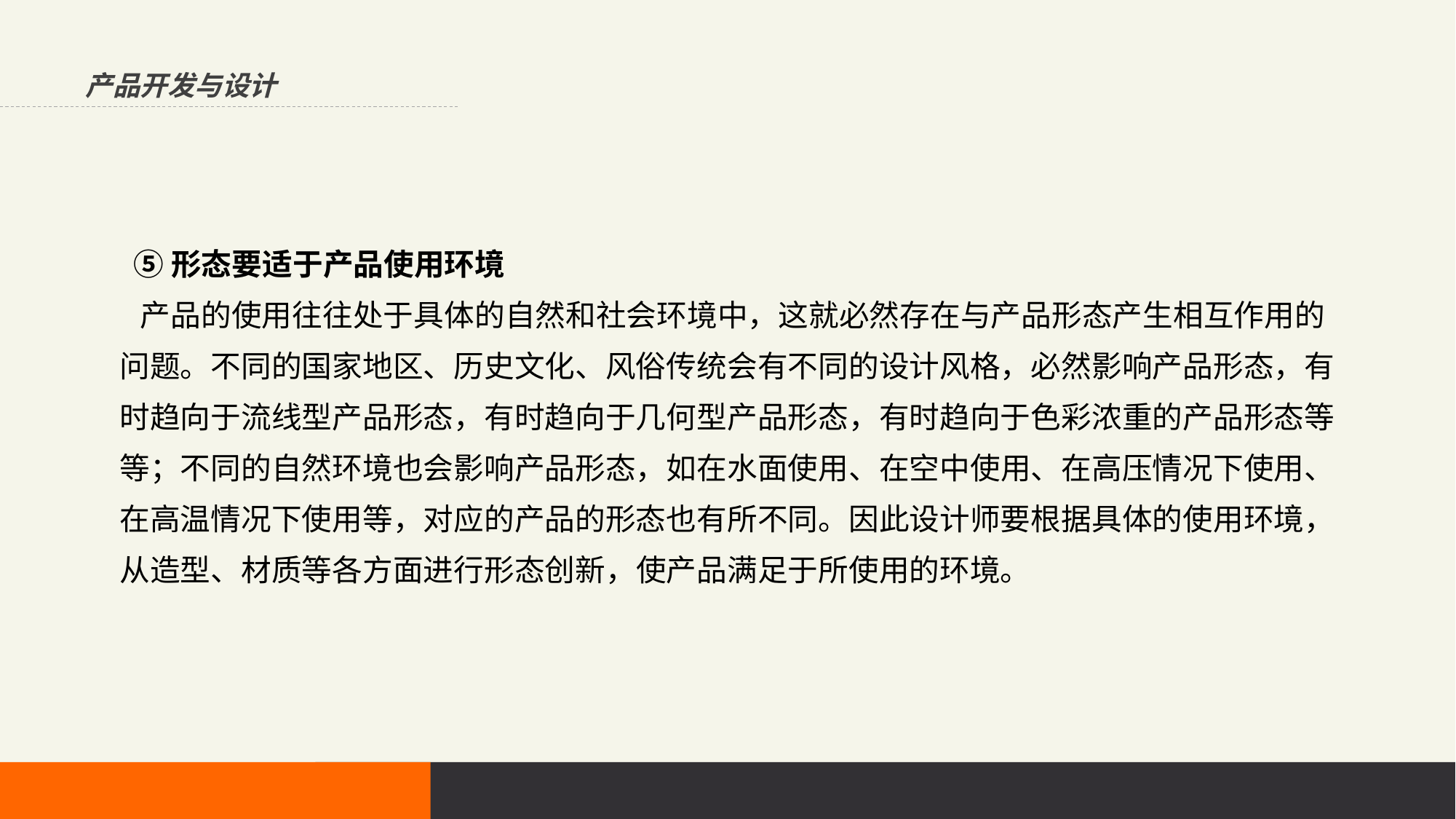

产品开发与设计
  ⑤形态要适于产品使用环境
  产品的使用往往处于具体的自然和社会环境中，这就必然存在与产品形态产生相互作用的问题。不同的国家地区、历史文化、风俗传统会有不同的设计风格，必然影响产品形态，有时趋向于流线型产品形态，有时趋向于几何型产品形态，有时趋向于色彩浓重的产品形态等等；不同的自然环境也会影响产品形态，如在水面使用、在空中使用、在高压情况下使用、在高温情况下使用等，对应的产品的形态也有所不同。因此设计师要根据具体的使用环境，从造型、材质等各方面进行形态创新，使产品满足于所使用的环境。